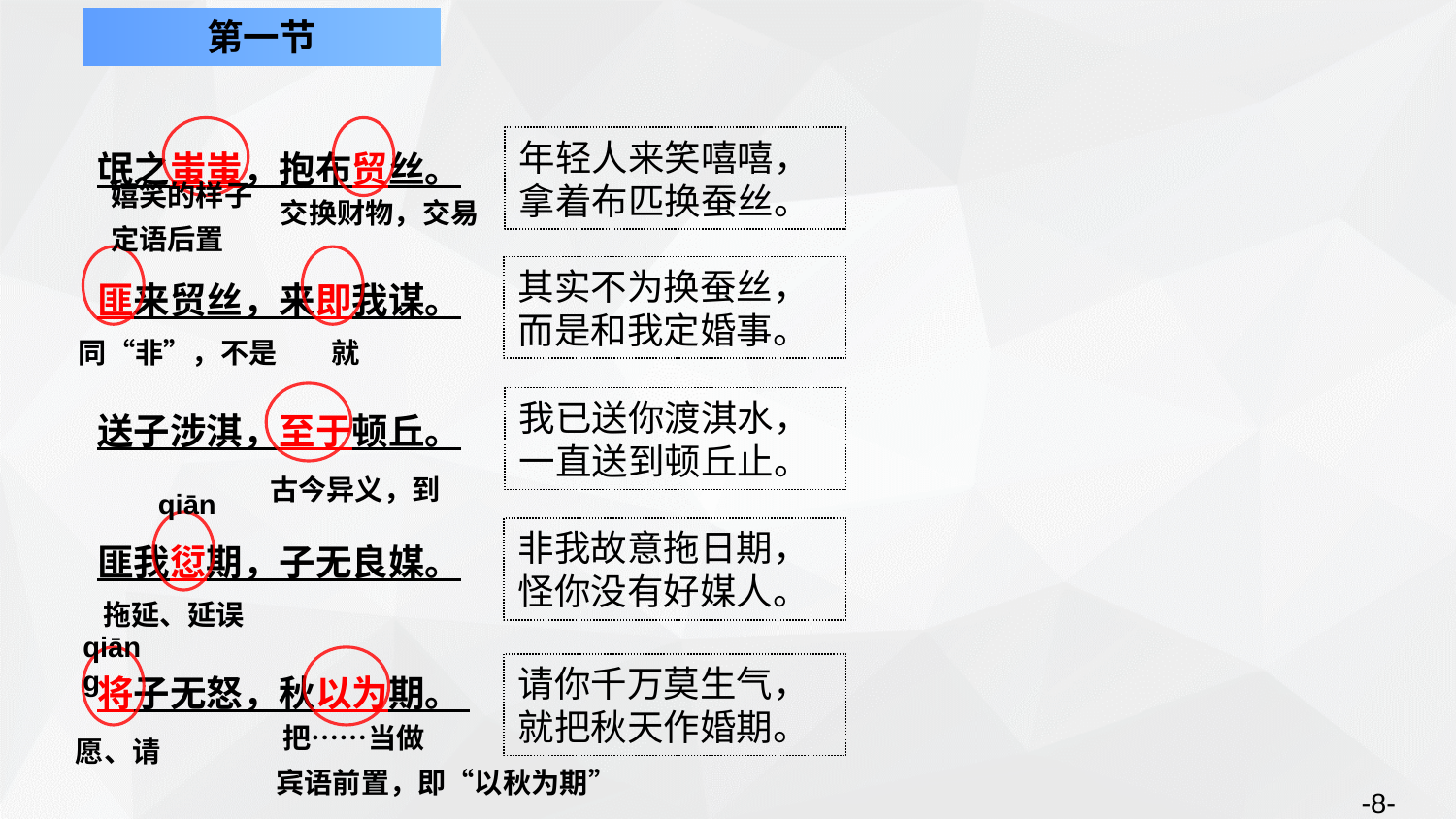

第一节
氓之蚩蚩，抱布贸丝。

匪来贸丝，来即我谋。

送子涉淇，至于顿丘。

匪我愆期，子无良媒。

将子无怒，秋以为期。

年轻人来笑嘻嘻，
拿着布匹换蚕丝。
嬉笑的样子
交换财物，交易
定语后置

其实不为换蚕丝，
而是和我定婚事。
同“非”，不是
就

我已送你渡淇水，
一直送到顿丘止。
古今异义，到
qiān

非我故意拖日期，
怪你没有好媒人。
拖延、延误
qiāng

请你千万莫生气，
就把秋天作婚期。
把……当做
愿、请
宾语前置，即“以秋为期”
-8-